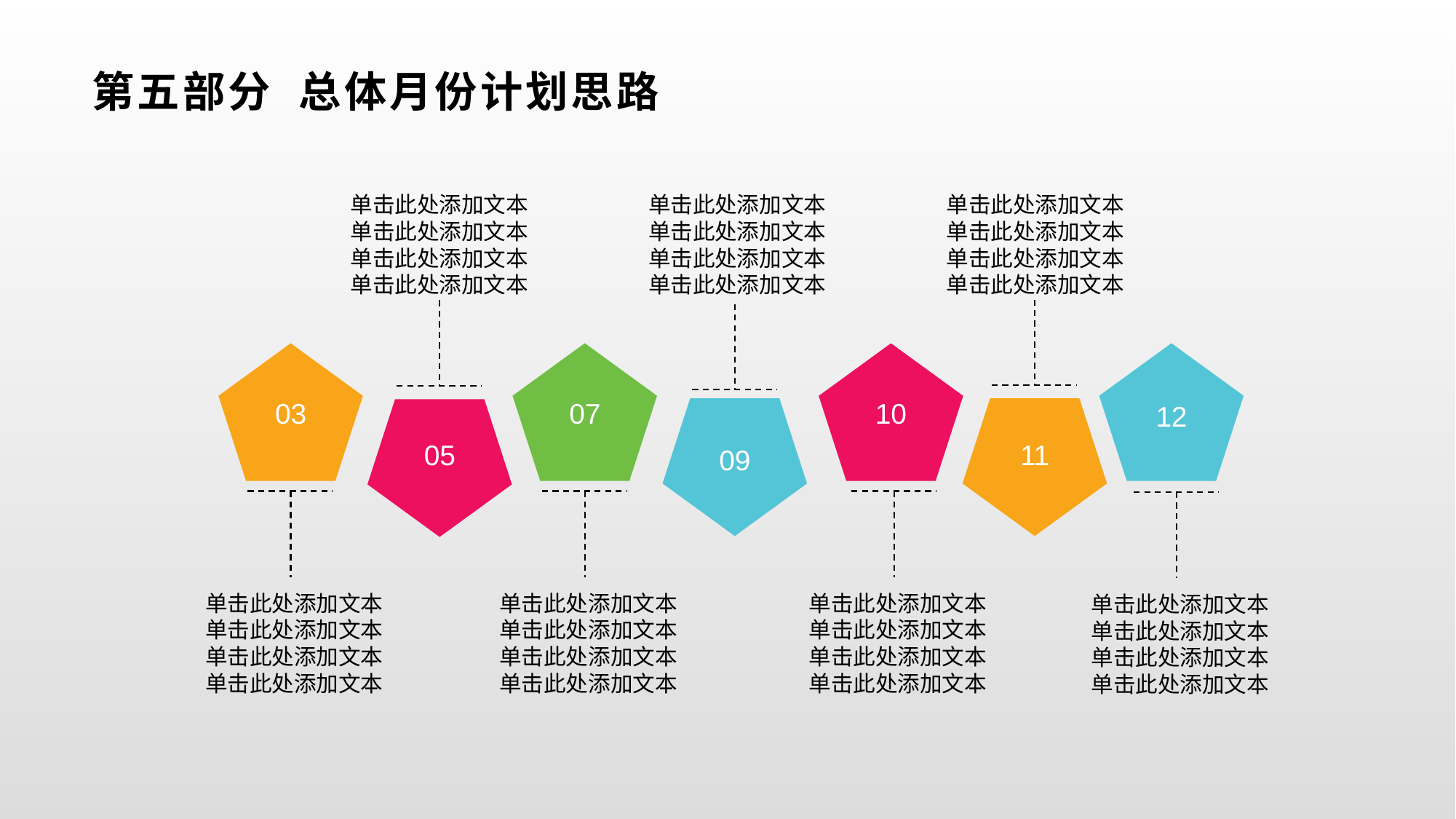

# 第五部分  总体月份计划思路
单击此处添加文本
单击此处添加文本
单击此处添加文本
单击此处添加文本
单击此处添加文本
单击此处添加文本
单击此处添加文本
单击此处添加文本
单击此处添加文本
单击此处添加文本
单击此处添加文本
单击此处添加文本

07

12

03

10

09

11

05
单击此处添加文本
单击此处添加文本
单击此处添加文本
单击此处添加文本
单击此处添加文本
单击此处添加文本
单击此处添加文本
单击此处添加文本
单击此处添加文本
单击此处添加文本
单击此处添加文本
单击此处添加文本
单击此处添加文本
单击此处添加文本
单击此处添加文本
单击此处添加文本